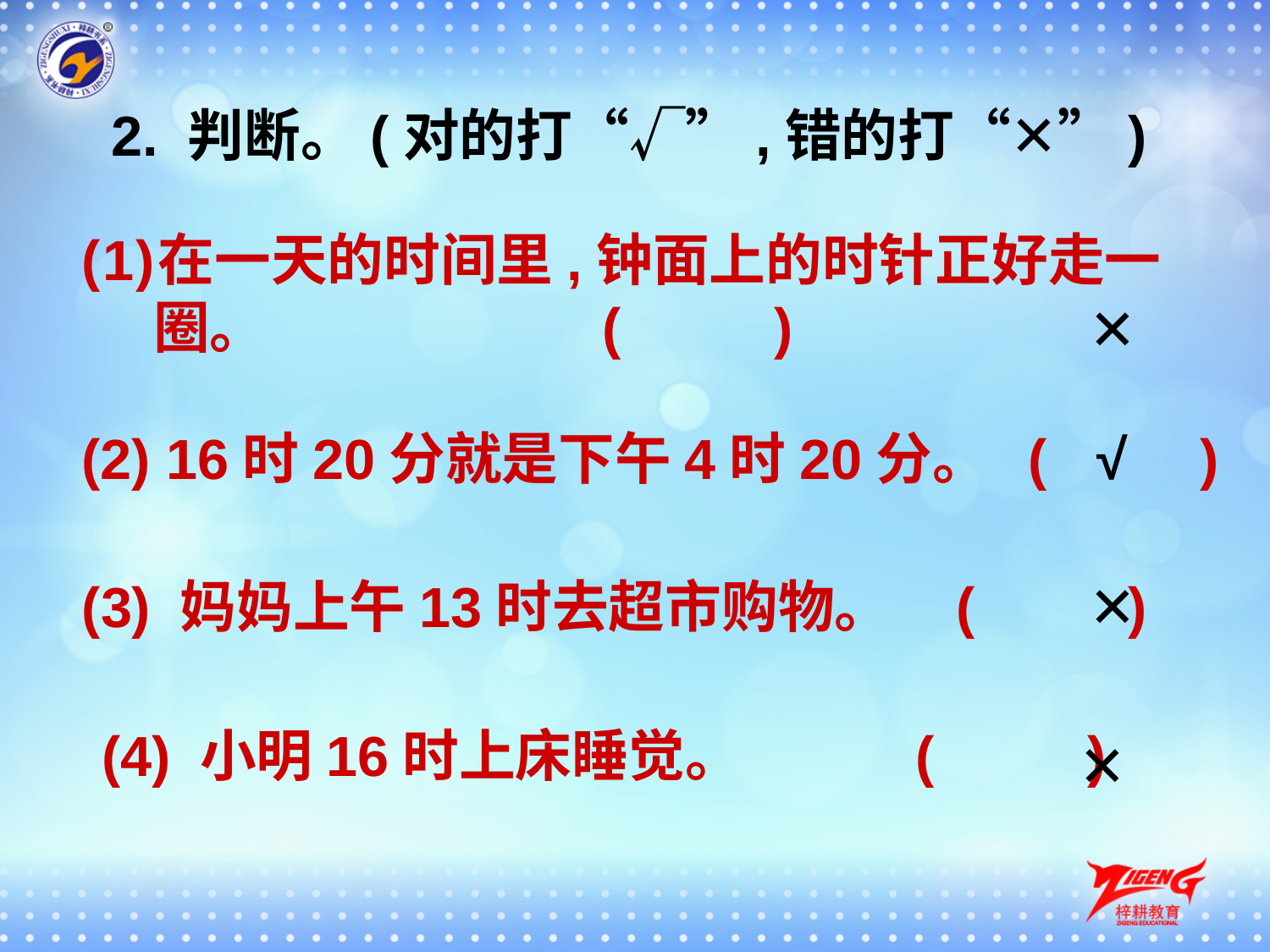

2. 判断。(对的打“√”,错的打“✕”)

在一天的时间里,钟面上的时针正好走一圈。                         (　　 )
✕
(2) 16时20分就是下午4时20分。  (　　 )
√
(3) 妈妈上午13时去超市购物。    (　　 )
✕
(4) 小明16时上床睡觉。   	   (　 　)
✕